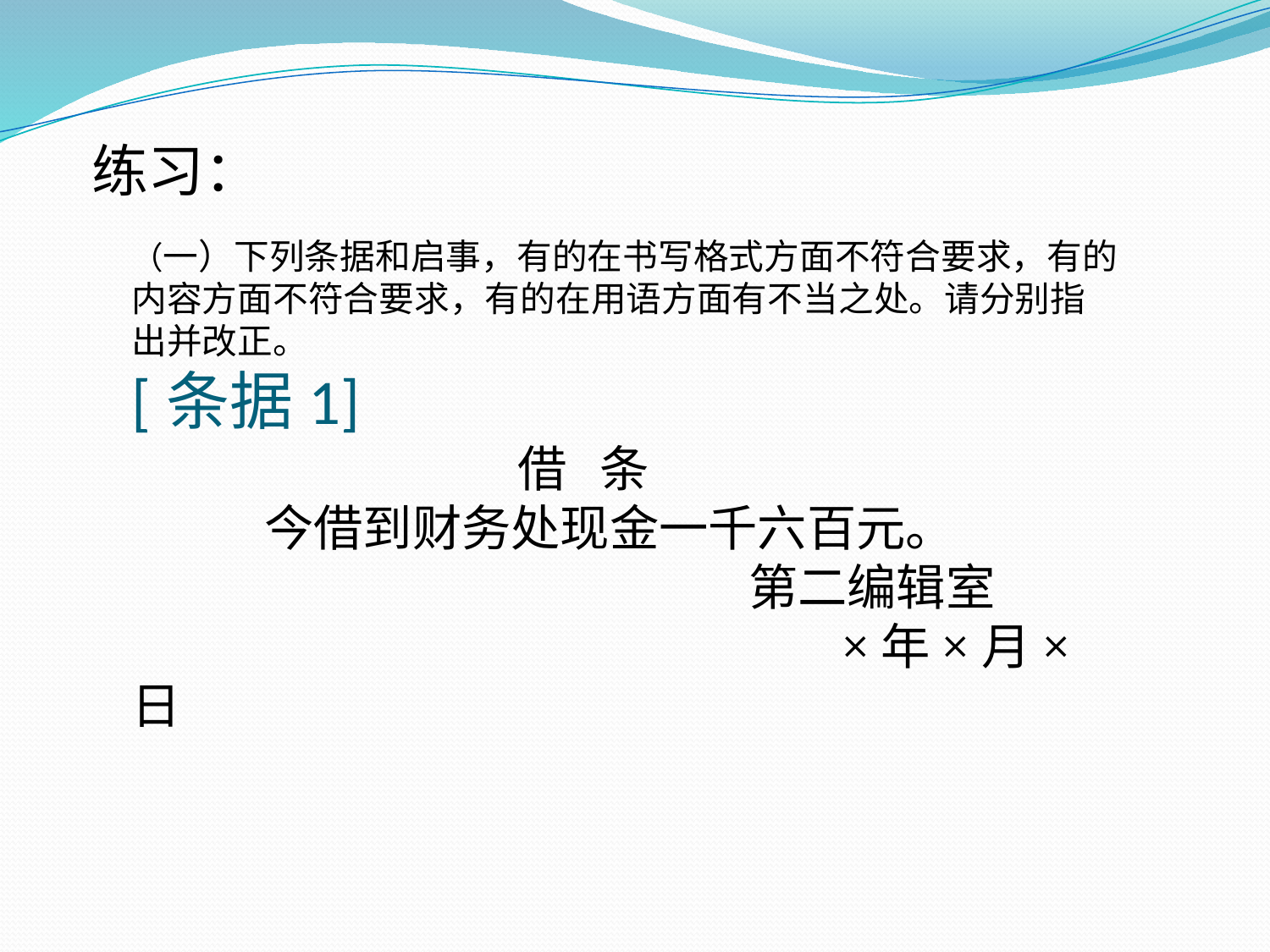

练习：
（一）下列条据和启事，有的在书写格式方面不符合要求，有的内容方面不符合要求，有的在用语方面有不当之处。请分别指出并改正。
[条据1]
                                  借   条
           今借到财务处现金一千六百元。
                                                       第二编辑室
                                                       ×年×月×日